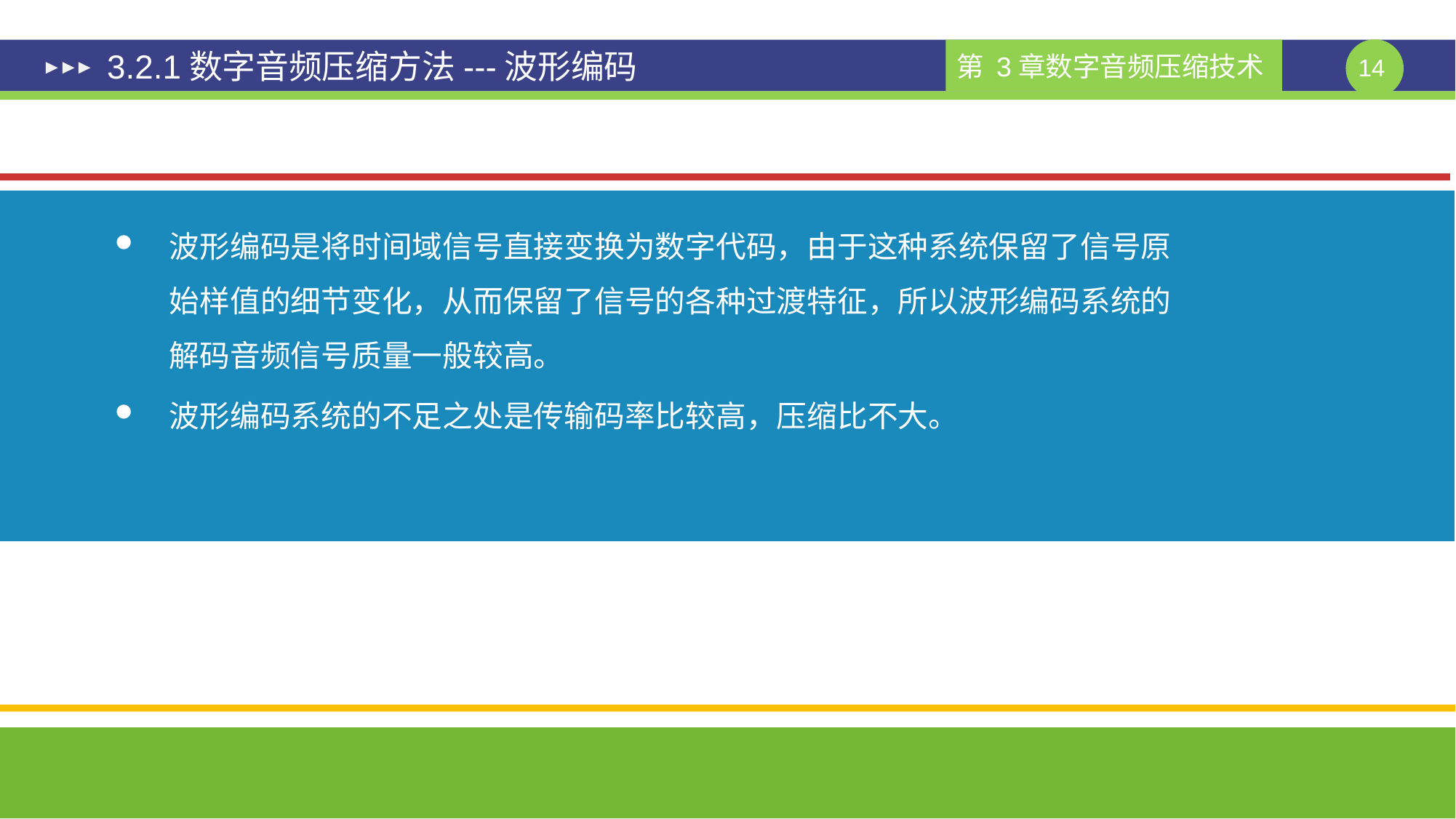

# 3.2.1数字音频压缩方法---波形编码

波形编码是将时间域信号直接变换为数字代码，由于这种系统保留了信号原始样值的细节变化，从而保留了信号的各种过渡特征，所以波形编码系统的解码音频信号质量一般较高。
波形编码系统的不足之处是传输码率比较高，压缩比不大。